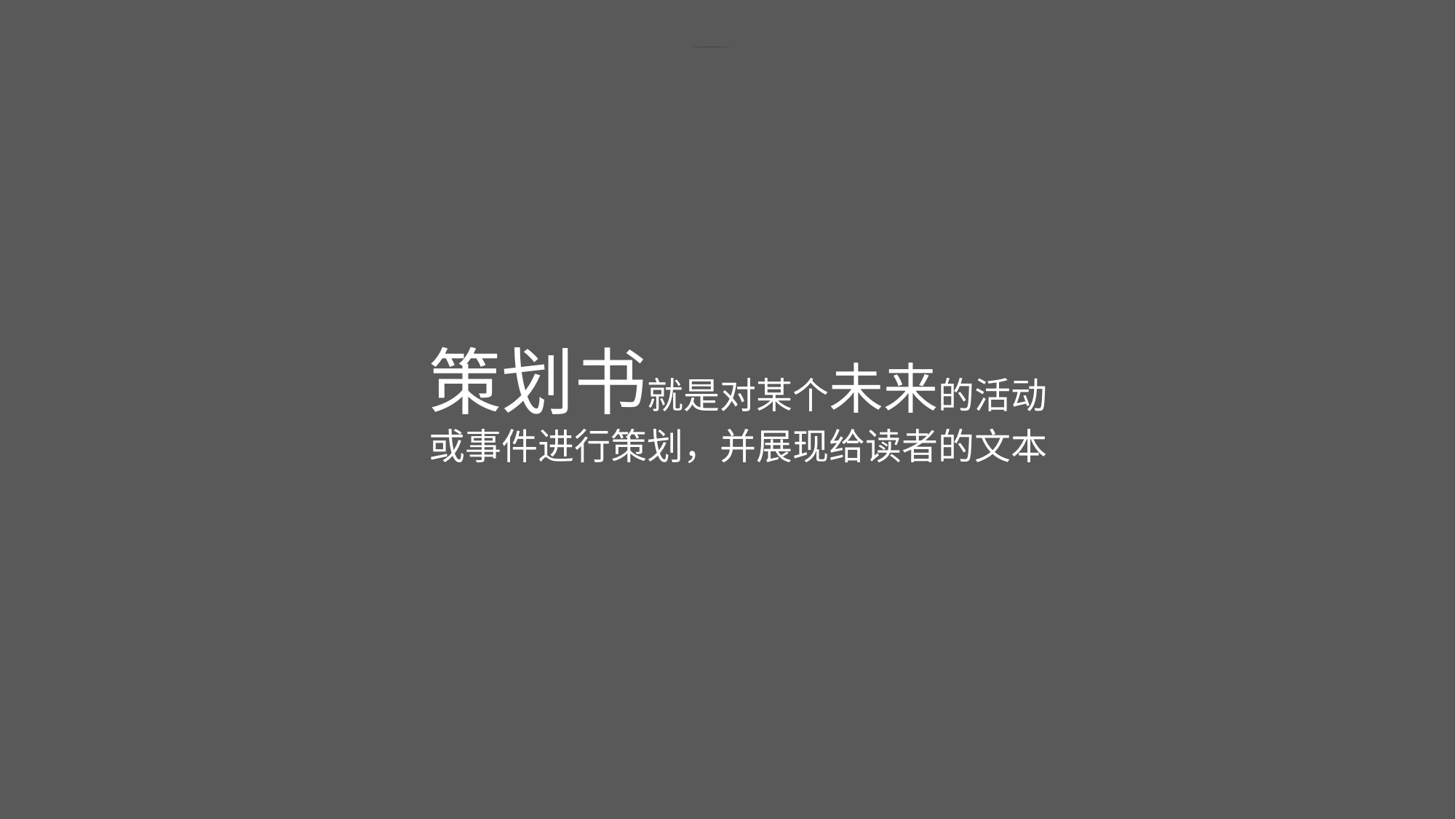

？

策划书就是对某个未来的活动或事件进行策划，并展现给读者的文本
策划书